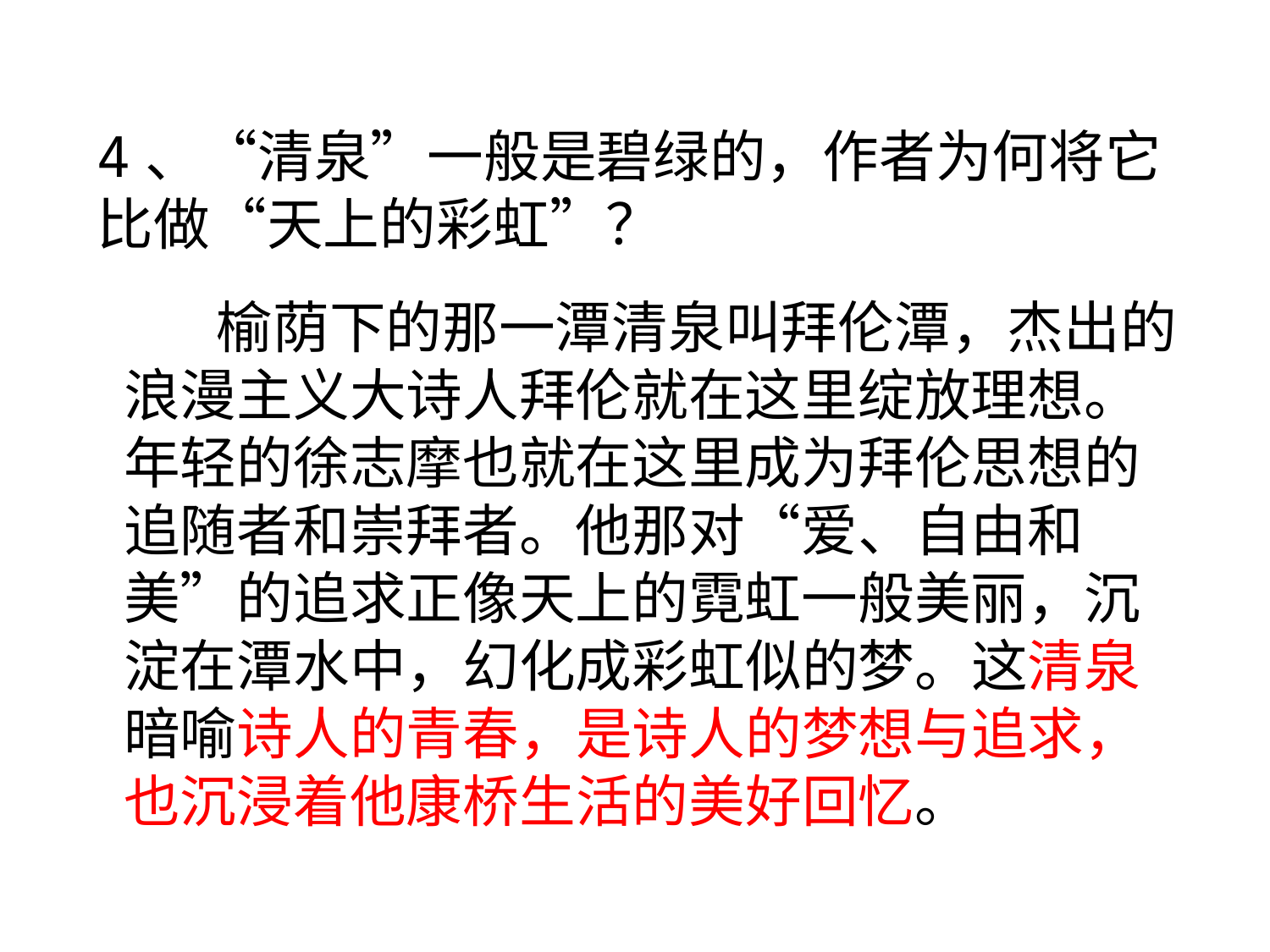

4、“清泉”一般是碧绿的，作者为何将它比做“天上的彩虹”？
          榆荫下的那一潭清泉叫拜伦潭，杰出的浪漫主义大诗人拜伦就在这里绽放理想。年轻的徐志摩也就在这里成为拜伦思想的追随者和崇拜者。他那对“爱、自由和美”的追求正像天上的霓虹一般美丽，沉淀在潭水中，幻化成彩虹似的梦。这清泉暗喻诗人的青春，是诗人的梦想与追求，也沉浸着他康桥生活的美好回忆。